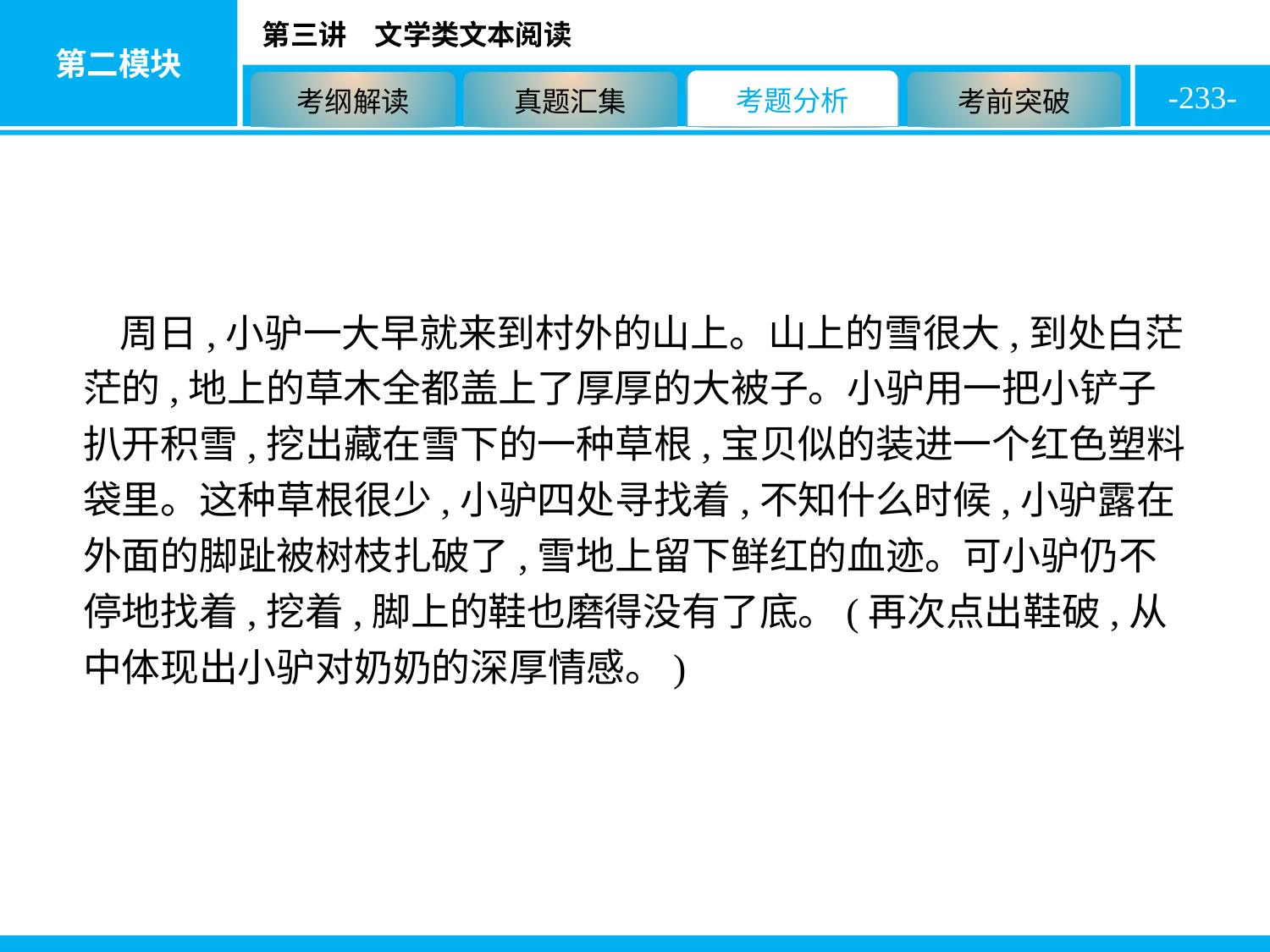

-233-
周日,小驴一大早就来到村外的山上。山上的雪很大,到处白茫茫的,地上的草木全都盖上了厚厚的大被子。小驴用一把小铲子扒开积雪,挖出藏在雪下的一种草根,宝贝似的装进一个红色塑料袋里。这种草根很少,小驴四处寻找着,不知什么时候,小驴露在外面的脚趾被树枝扎破了,雪地上留下鲜红的血迹。可小驴仍不停地找着,挖着,脚上的鞋也磨得没有了底。(再次点出鞋破,从中体现出小驴对奶奶的深厚情感。)